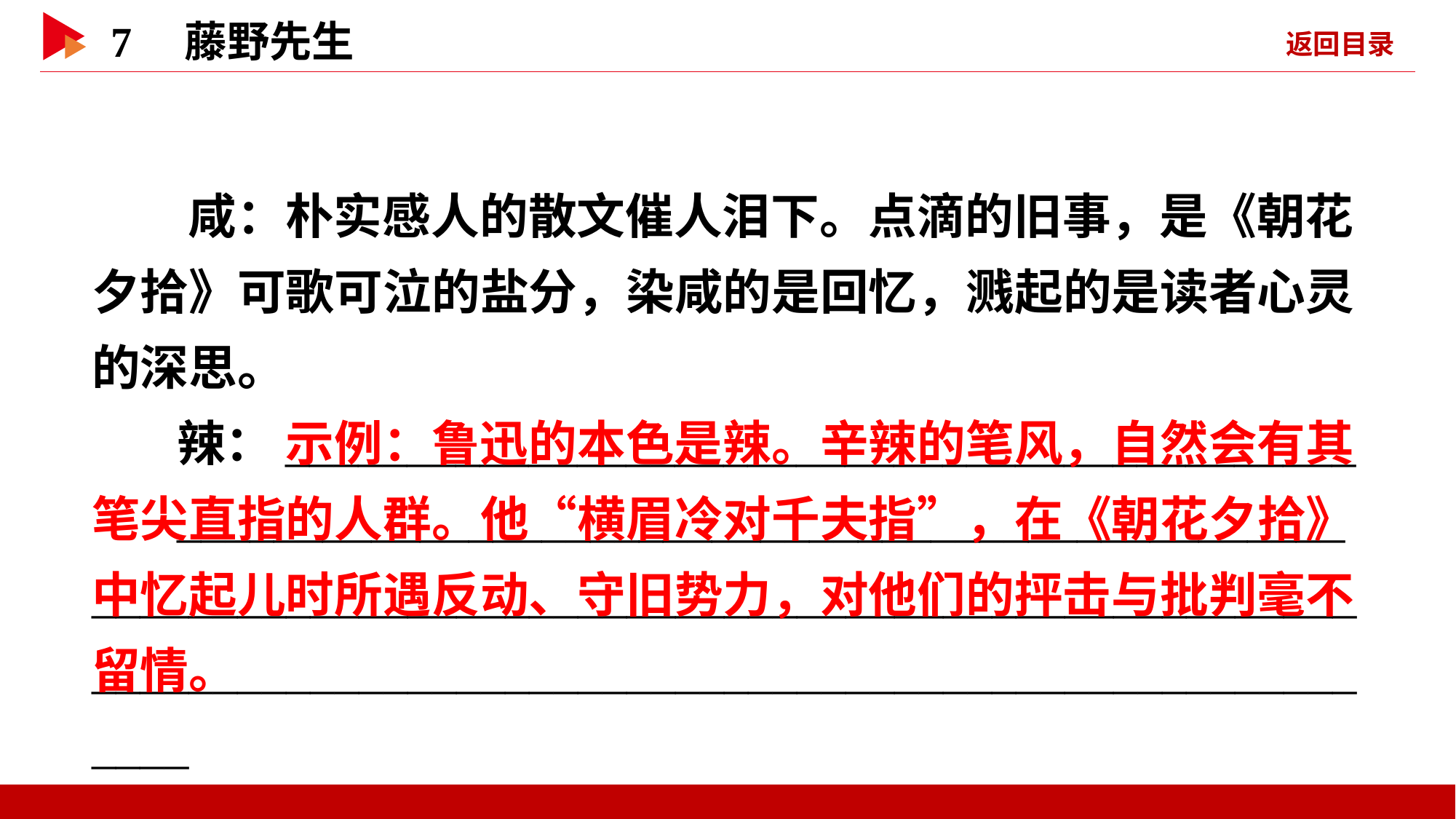

咸：朴实感人的散文催人泪下。点滴的旧事，是《朝花夕拾》可歌可泣的盐分，染咸的是回忆，溅起的是读者心灵的深思。
辣：____________________________________________
____________________________________________________________________________________________________________________________________________________________
        示例：鲁迅的本色是辣。辛辣的笔风，自然会有其笔尖直指的人群。他“横眉冷对千夫指”，在《朝花夕拾》中忆起儿时所遇反动、守旧势力，对他们的抨击与批判毫不留情。